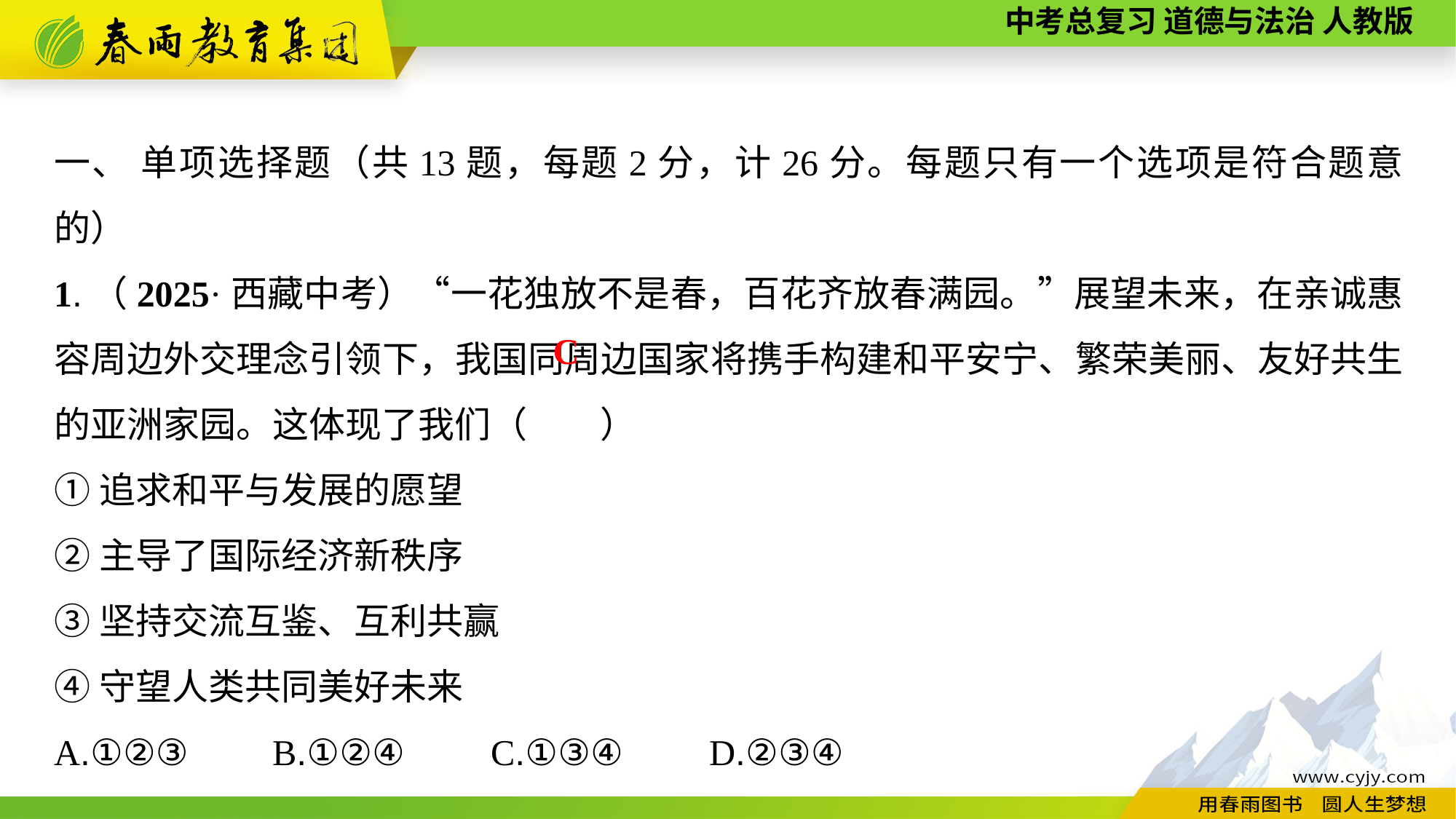

一、 单项选择题（共13题，每题2分，计26分。每题只有一个选项是符合题意的）
1.（2025·西藏中考）“一花独放不是春，百花齐放春满园。”展望未来，在亲诚惠容周边外交理念引领下，我国同周边国家将携手构建和平安宁、繁荣美丽、友好共生的亚洲家园。这体现了我们（　　）
①追求和平与发展的愿望
②主导了国际经济新秩序
③坚持交流互鉴、互利共赢
④守望人类共同美好未来
A.①②③	B.①②④	C.①③④	D.②③④
C